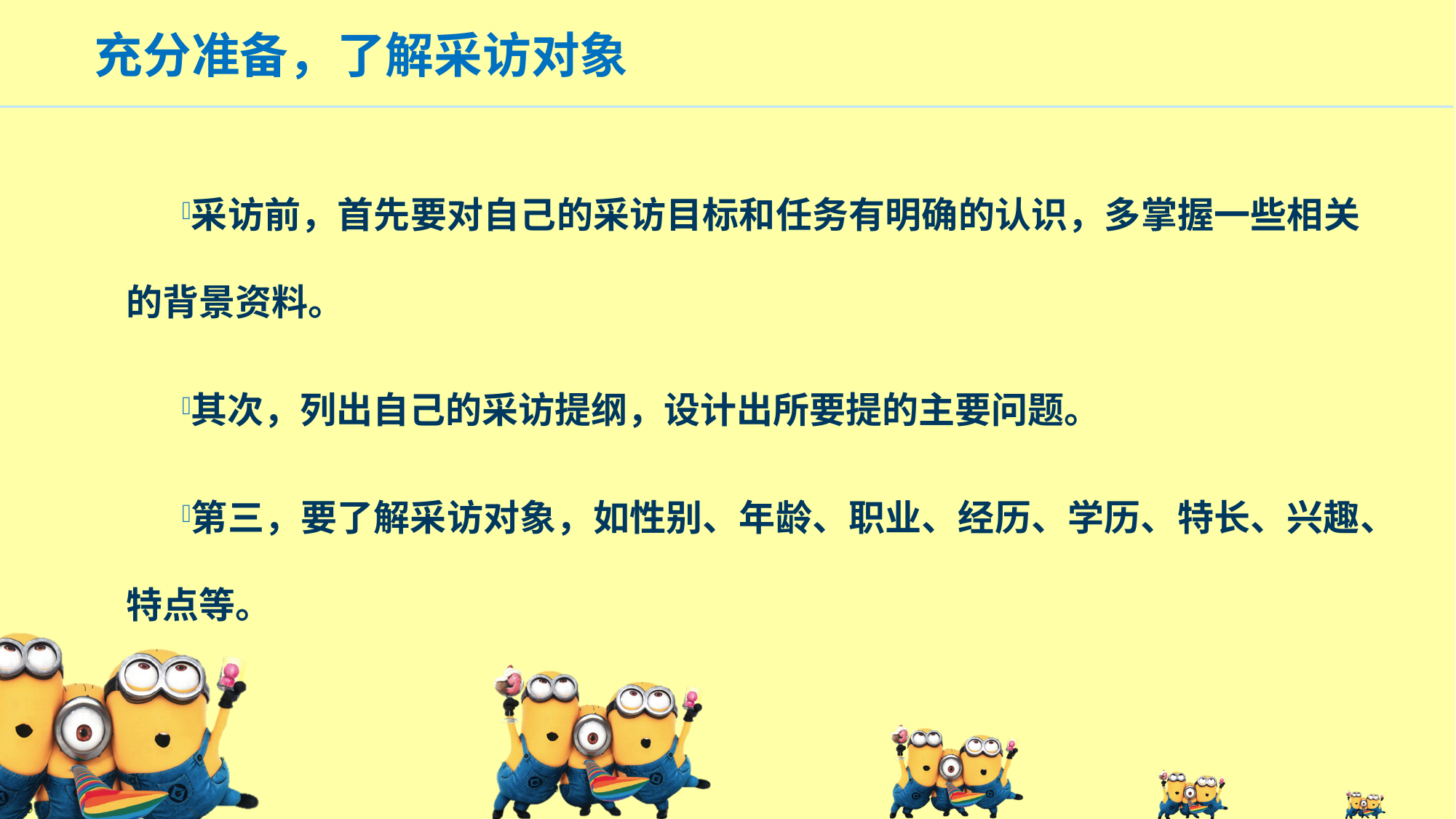

# 充分准备，了解采访对象
采访前，首先要对自己的采访目标和任务有明确的认识，多掌握一些相关的背景资料。
其次，列出自己的采访提纲，设计出所要提的主要问题。
第三，要了解采访对象，如性别、年龄、职业、经历、学历、特长、兴趣、特点等。